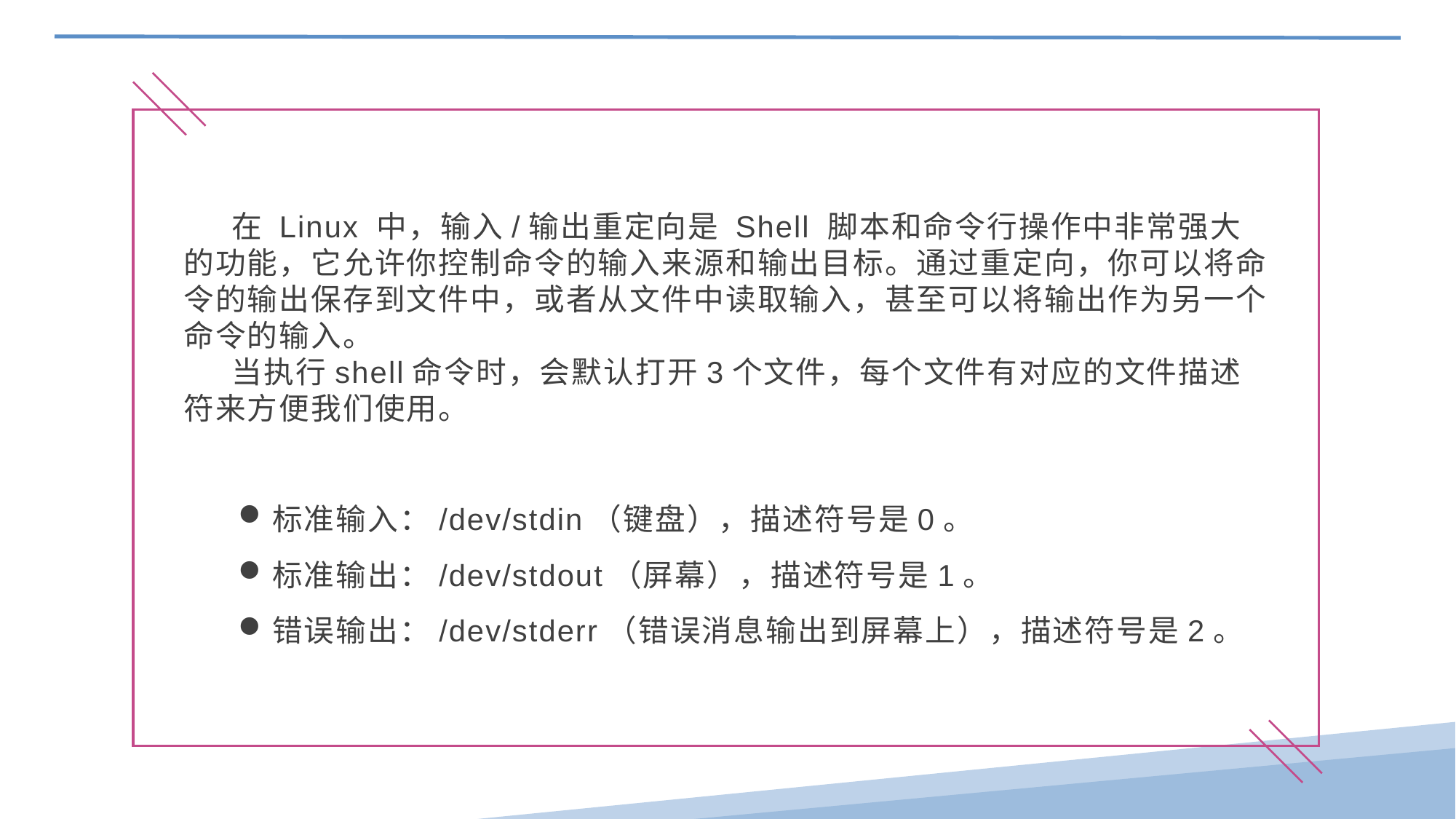

在 Linux 中，输入/输出重定向是 Shell 脚本和命令行操作中非常强大的功能，它允许你控制命令的输入来源和输出目标。通过重定向，你可以将命令的输出保存到文件中，或者从文件中读取输入，甚至可以将输出作为另一个命令的输入。
     当执行shell命令时，会默认打开3个文件，每个文件有对应的文件描述符来方便我们使用。

标准输入：/dev/stdin（键盘），描述符号是0。
标准输出：/dev/stdout（屏幕），描述符号是1。
错误输出：/dev/stderr（错误消息输出到屏幕上），描述符号是2。